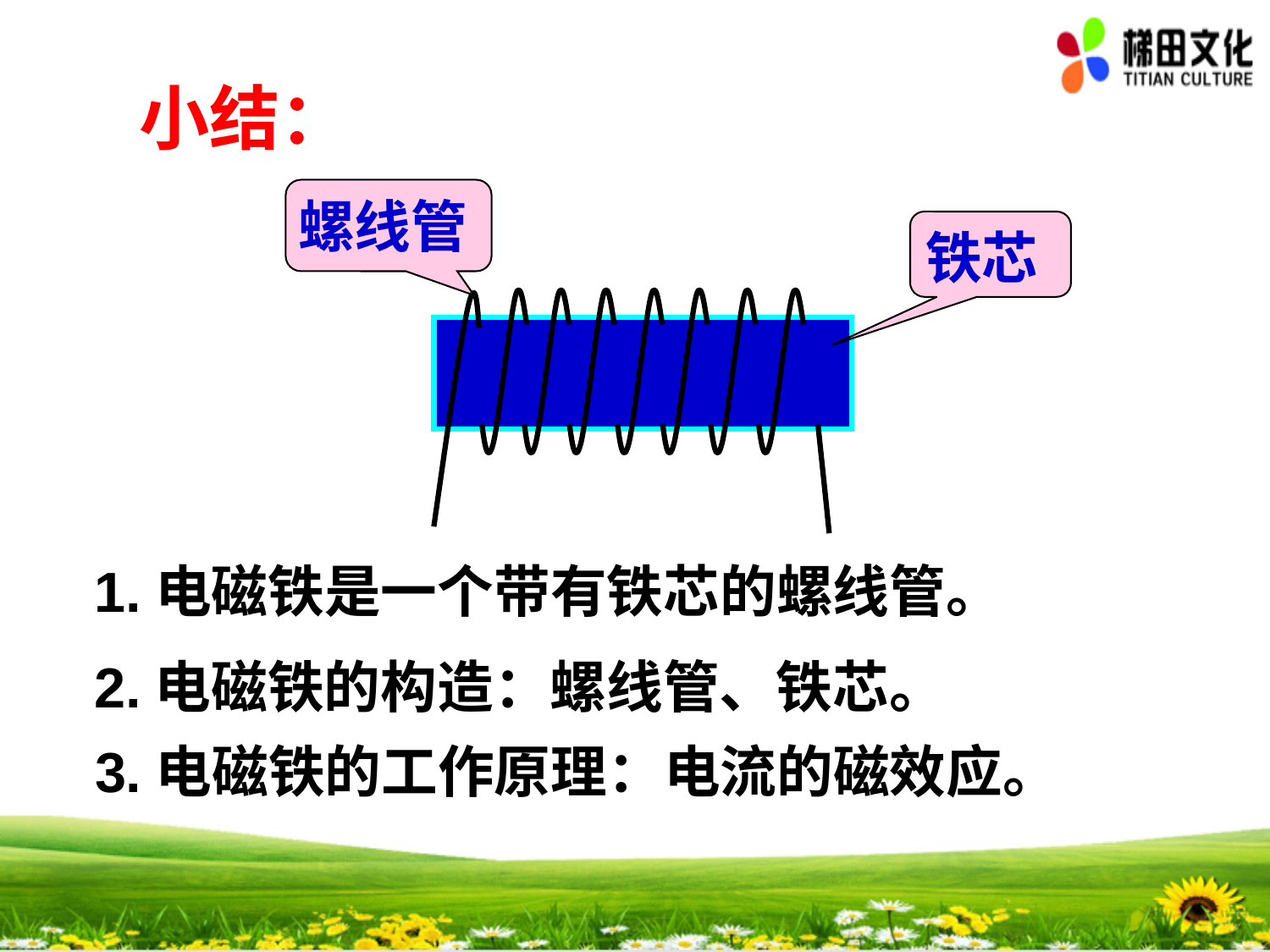

小结：

螺线管

铁芯

1.电磁铁是一个带有铁芯的螺线管。
2.电磁铁的构造：螺线管、铁芯。
3.电磁铁的工作原理：电流的磁效应。